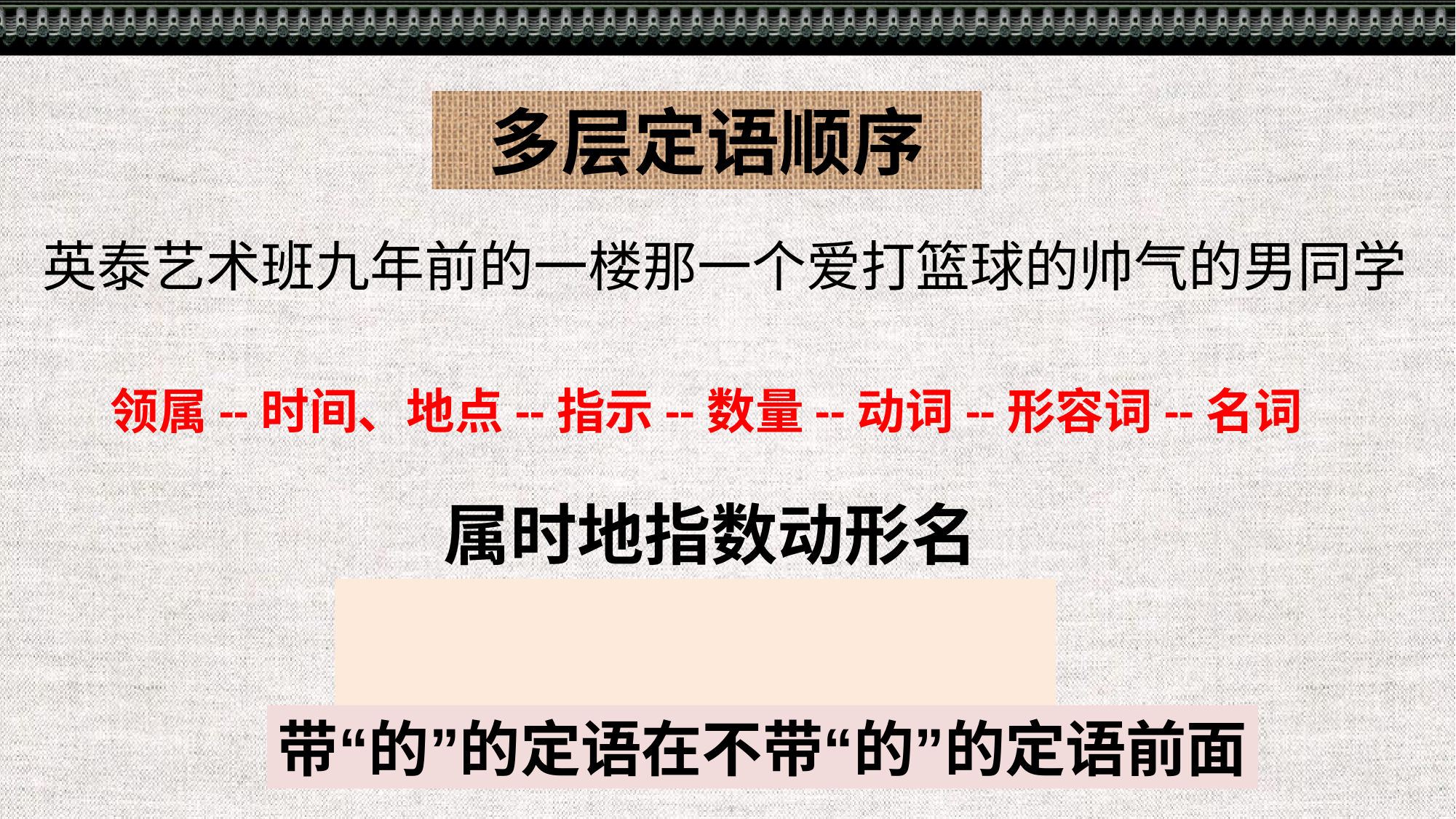

多层定语顺序
英泰艺术班九年前的一楼那一个爱打篮球的帅气的男同学
领属--时间、地点--指示--数量--动词--形容词--名词
属时地指数动形名
（舒适的指数＋动形名）
带“的”的定语在不带“的”的定语前面